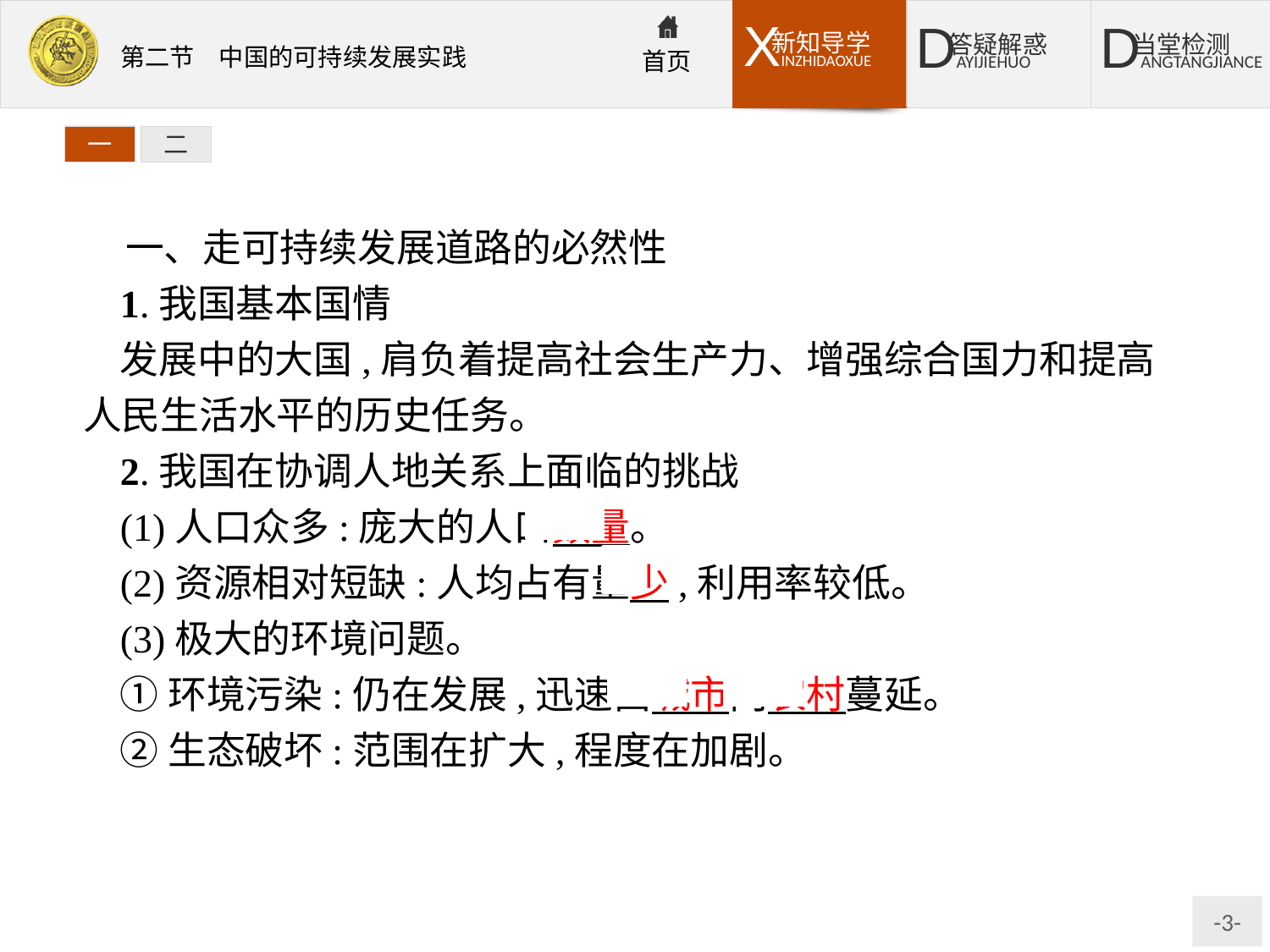

一
二
一、走可持续发展道路的必然性
1.我国基本国情
发展中的大国,肩负着提高社会生产力、增强综合国力和提高人民生活水平的历史任务。
2.我国在协调人地关系上面临的挑战
(1)人口众多:庞大的人口数量。
(2)资源相对短缺:人均占有量少,利用率较低。
(3)极大的环境问题。
①环境污染:仍在发展,迅速由城市向农村蔓延。
②生态破坏:范围在扩大,程度在加剧。